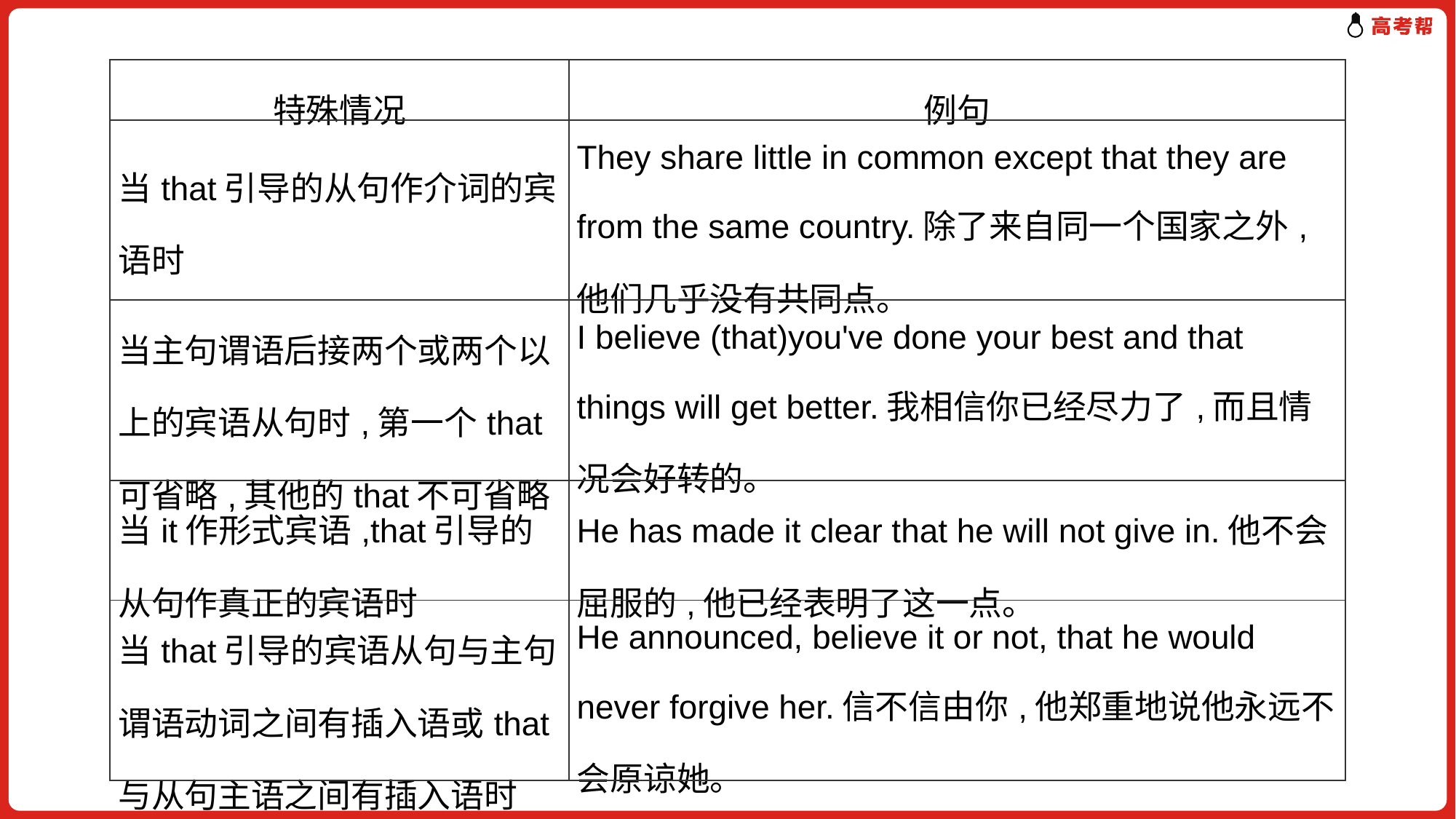

| 特殊情况 | 例句 |
| --- | --- |
| 当that引导的从句作介词的宾语时 | They share little in common except that they are from the same country.除了来自同一个国家之外,他们几乎没有共同点。 |
| 当主句谓语后接两个或两个以上的宾语从句时,第一个that可省略,其他的that不可省略 | I believe (that)you've done your best and that things will get better.我相信你已经尽力了,而且情况会好转的。 |
| 当it作形式宾语,that引导的从句作真正的宾语时 | He has made it clear that he will not give in.他不会屈服的,他已经表明了这一点。 |
| 当that引导的宾语从句与主句谓语动词之间有插入语或that与从句主语之间有插入语时 | He announced, believe it or not, that he would never forgive her.信不信由你,他郑重地说他永远不会原谅她。 |